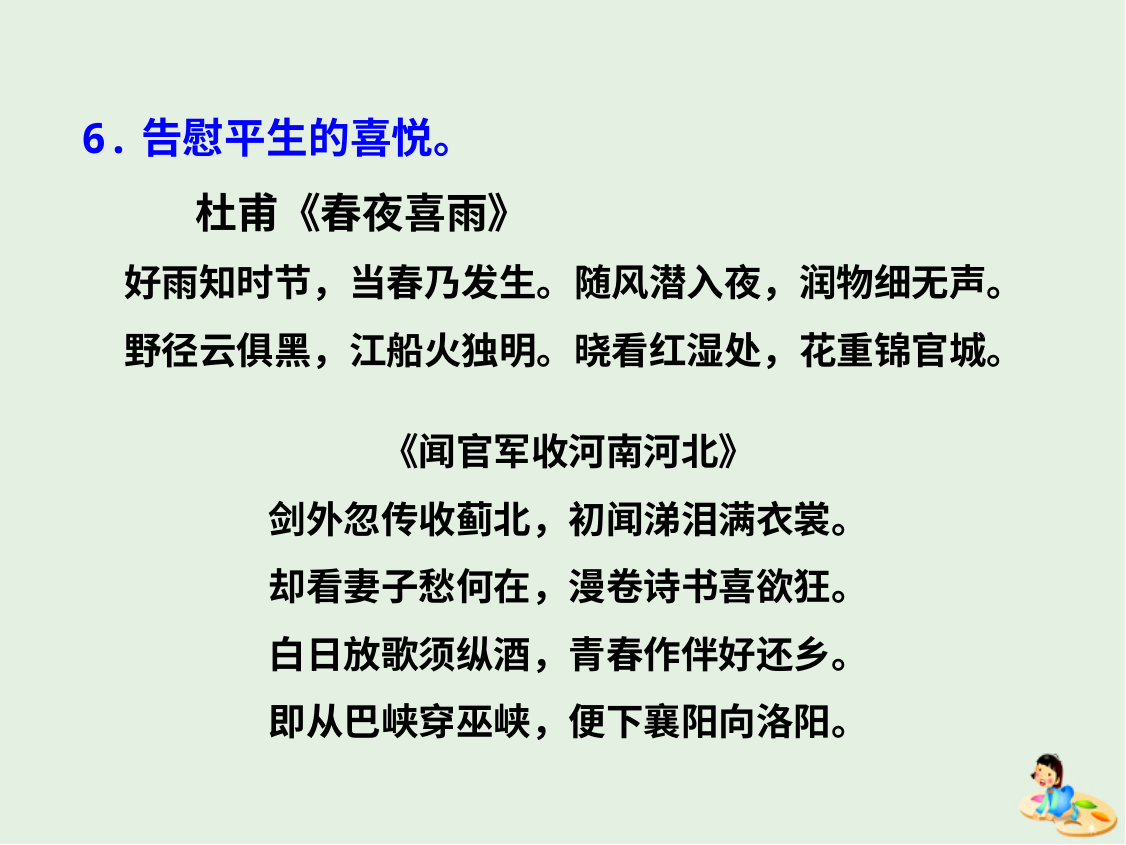

6.告慰平生的喜悦。
           杜甫《春夜喜雨》
好雨知时节，当春乃发生。随风潜入夜，润物细无声。
野径云俱黑，江船火独明。晓看红湿处，花重锦官城。

《闻官军收河南河北》
剑外忽传收蓟北，初闻涕泪满衣裳。
却看妻子愁何在，漫卷诗书喜欲狂。
白日放歌须纵酒，青春作伴好还乡。
即从巴峡穿巫峡，便下襄阳向洛阳。